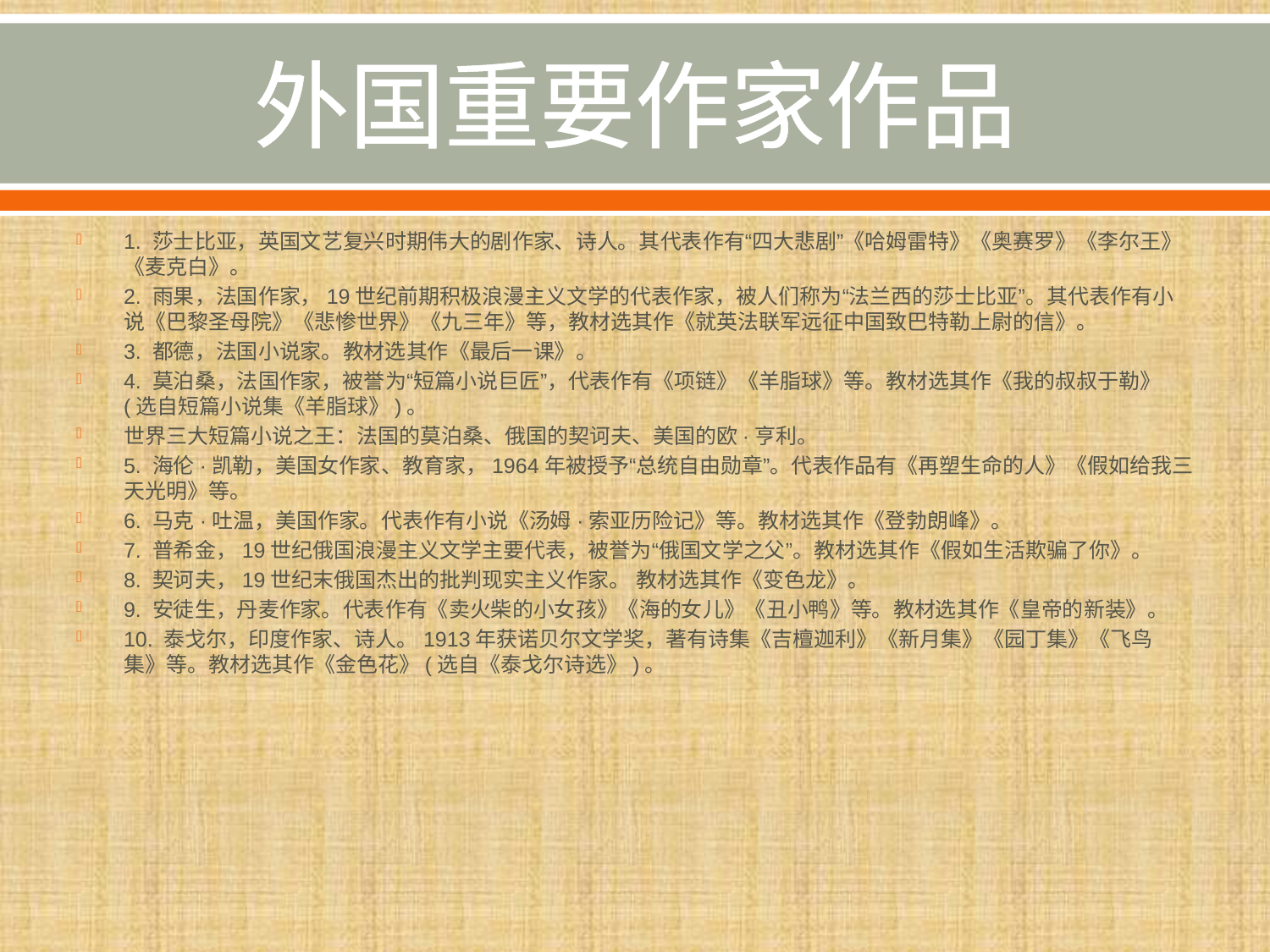

# 外国重要作家作品
1. 莎士比亚，英国文艺复兴时期伟大的剧作家、诗人。其代表作有“四大悲剧”《哈姆雷特》《奥赛罗》《李尔王》《麦克白》。
2. 雨果，法国作家，19世纪前期积极浪漫主义文学的代表作家，被人们称为“法兰西的莎士比亚”。其代表作有小说《巴黎圣母院》《悲惨世界》《九三年》等，教材选其作《就英法联军远征中国致巴特勒上尉的信》。
3. 都德，法国小说家。教材选其作《最后一课》。
4. 莫泊桑，法国作家，被誉为“短篇小说巨匠”，代表作有《项链》《羊脂球》等。教材选其作《我的叔叔于勒》(选自短篇小说集《羊脂球》)。
世界三大短篇小说之王：法国的莫泊桑、俄国的契诃夫、美国的欧·亨利。
5. 海伦·凯勒，美国女作家、教育家，1964年被授予“总统自由勋章”。代表作品有《再塑生命的人》《假如给我三天光明》等。
6. 马克·吐温，美国作家。代表作有小说《汤姆·索亚历险记》等。教材选其作《登勃朗峰》。
7. 普希金，19世纪俄国浪漫主义文学主要代表，被誉为“俄国文学之父”。教材选其作《假如生活欺骗了你》。
8. 契诃夫，19世纪末俄国杰出的批判现实主义作家。 教材选其作《变色龙》。
9. 安徒生，丹麦作家。代表作有《卖火柴的小女孩》《海的女儿》《丑小鸭》等。教材选其作《皇帝的新装》。
10. 泰戈尔，印度作家、诗人。1913年获诺贝尔文学奖，著有诗集《吉檀迦利》《新月集》《园丁集》《飞鸟集》等。教材选其作《金色花》(选自《泰戈尔诗选》)。